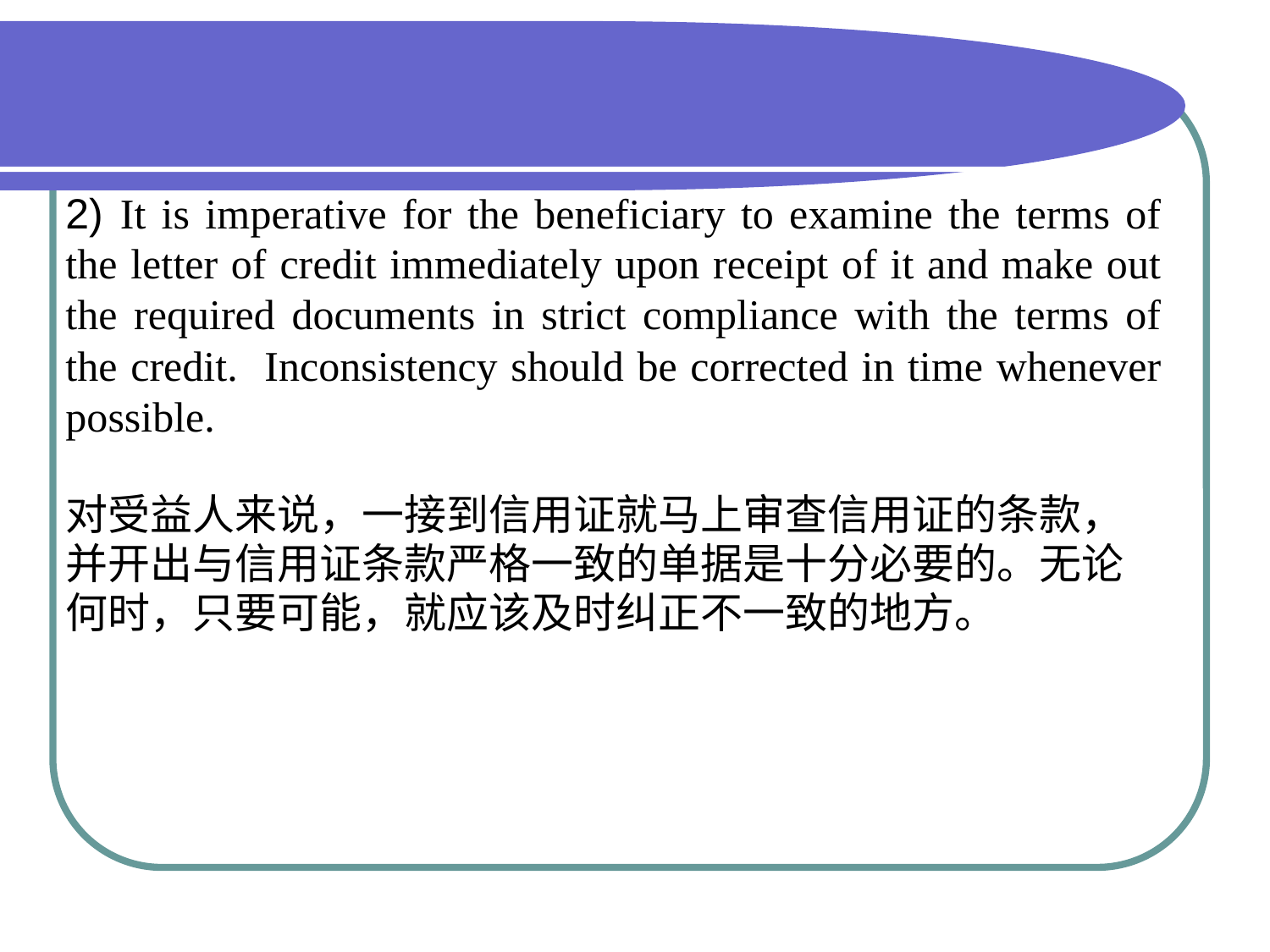

#
2) It is imperative for the beneficiary to examine the terms of the letter of credit immediately upon receipt of it and make out the required documents in strict compliance with the terms of the credit.  Inconsistency should be corrected in time whenever possible.

对受益人来说，一接到信用证就马上审查信用证的条款，
并开出与信用证条款严格一致的单据是十分必要的。无论
何时，只要可能，就应该及时纠正不一致的地方。